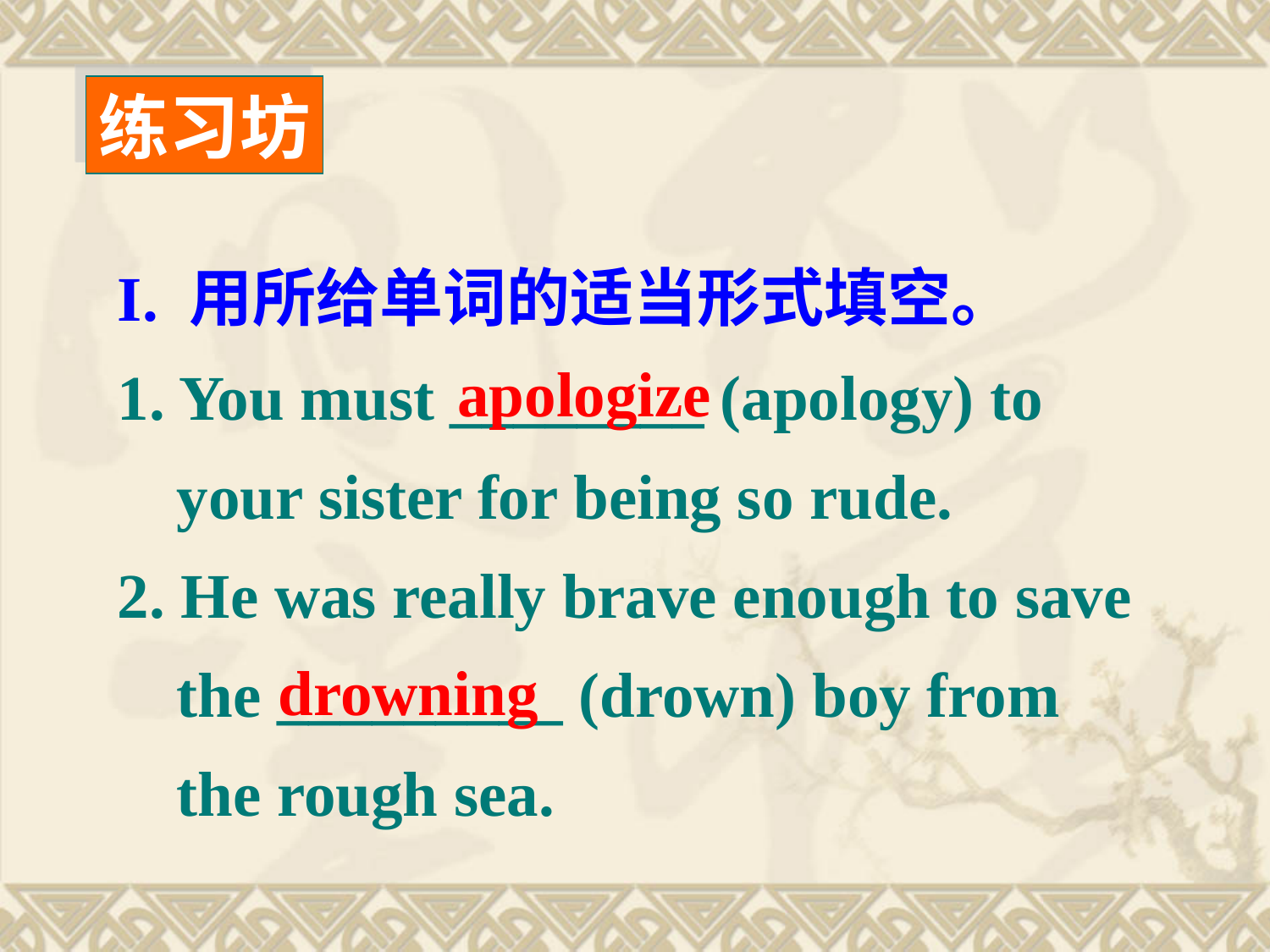

练习坊
I. 用所给单词的适当形式填空。
1. You must ________ (apology) to your sister for being so rude.
2. He was really brave enough to save the _________ (drown) boy from the rough sea.
apologize
drowning